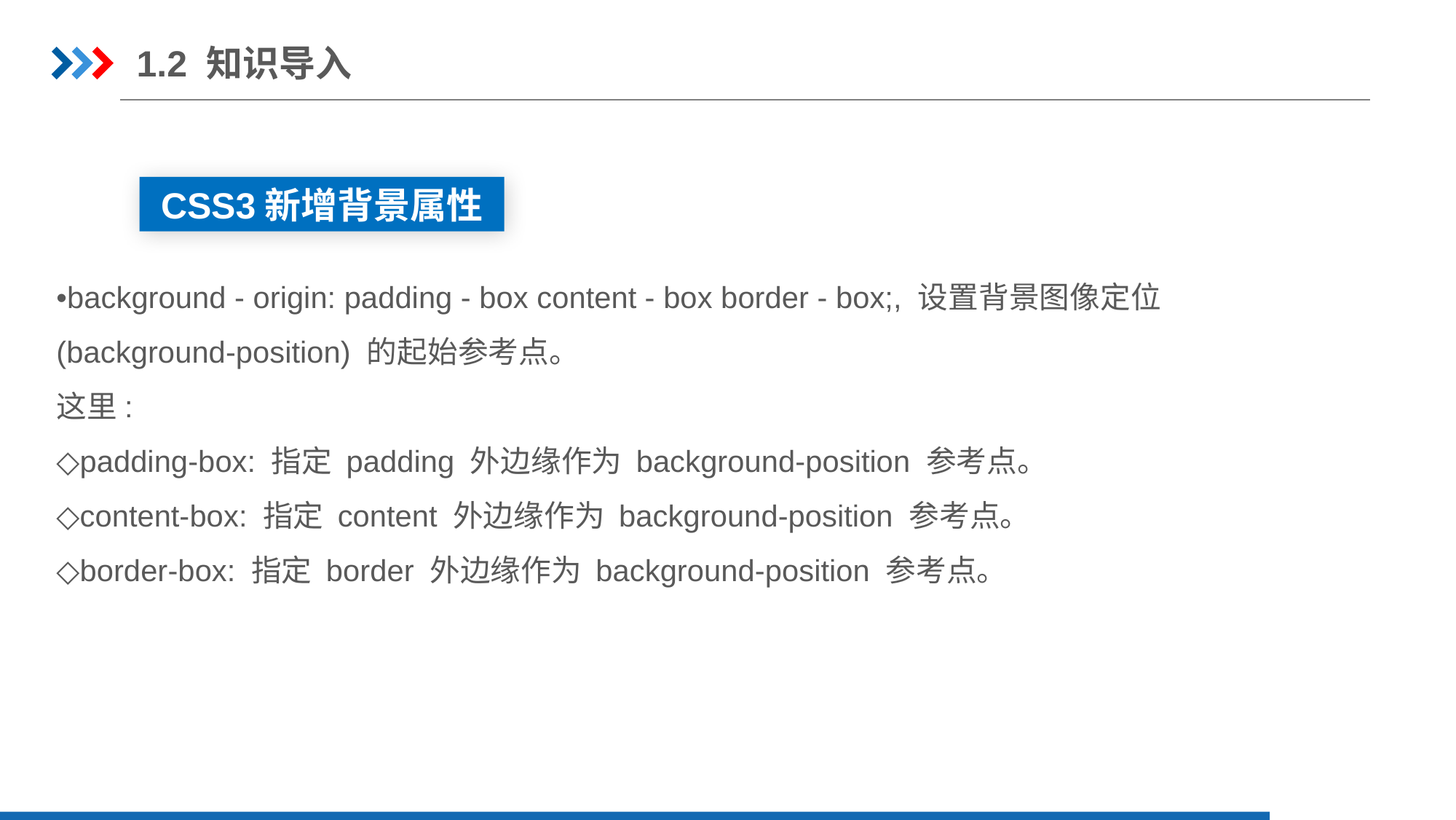

1.2 知识导入
CSS3新增背景属性
•background - origin: padding - box content - box border - box;, 设置背景图像定位
(background-position) 的起始参考点。
这里:
◇padding-box: 指定 padding 外边缘作为 background-position 参考点。
◇content-box: 指定 content 外边缘作为 background-position 参考点。
◇border-box: 指定 border 外边缘作为 background-position 参考点。